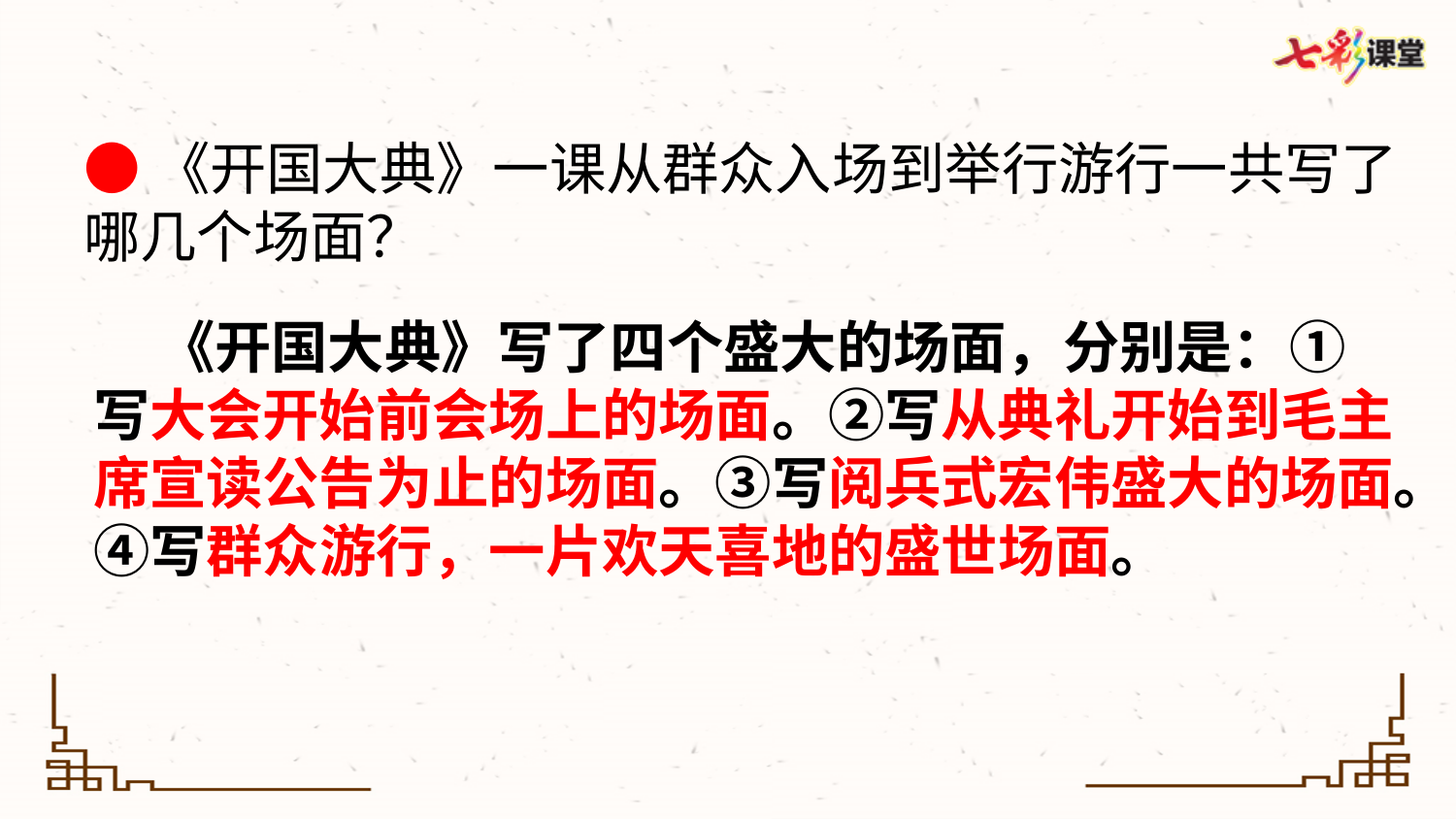

●《开国大典》一课从群众入场到举行游行一共写了
哪几个场面？
    《开国大典》写了四个盛大的场面，分别是：①写大会开始前会场上的场面。②写从典礼开始到毛主席宣读公告为止的场面。③写阅兵式宏伟盛大的场面。④写群众游行，一片欢天喜地的盛世场面。